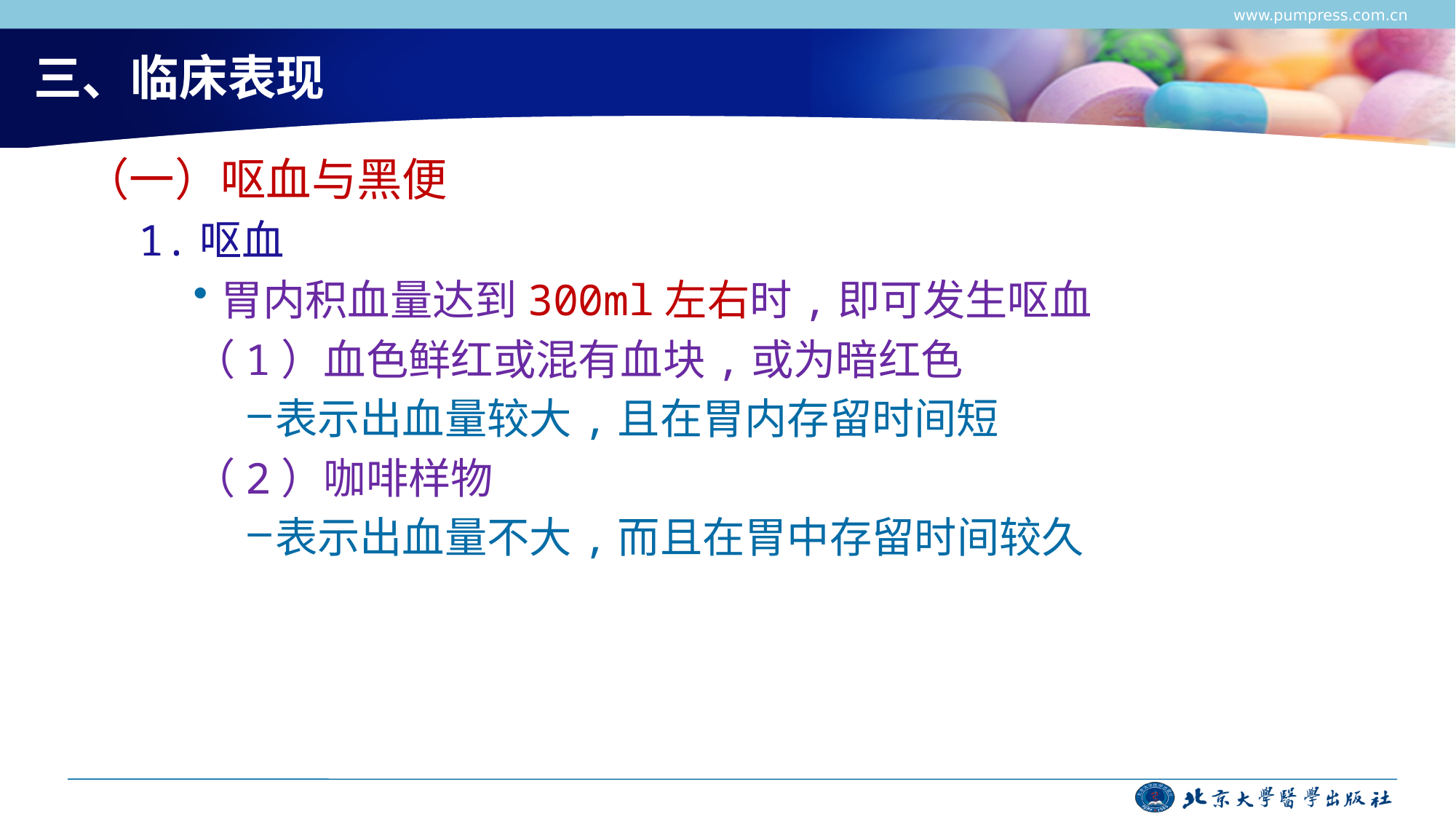

www.pumpress.com.cn
# 三、临床表现
（一）呕血与黑便
1.呕血
胃内积血量达到300ml左右时,即可发生呕血
（1）血色鲜红或混有血块,或为暗红色
表示出血量较大,且在胃内存留时间短
（2）咖啡样物
表示出血量不大,而且在胃中存留时间较久